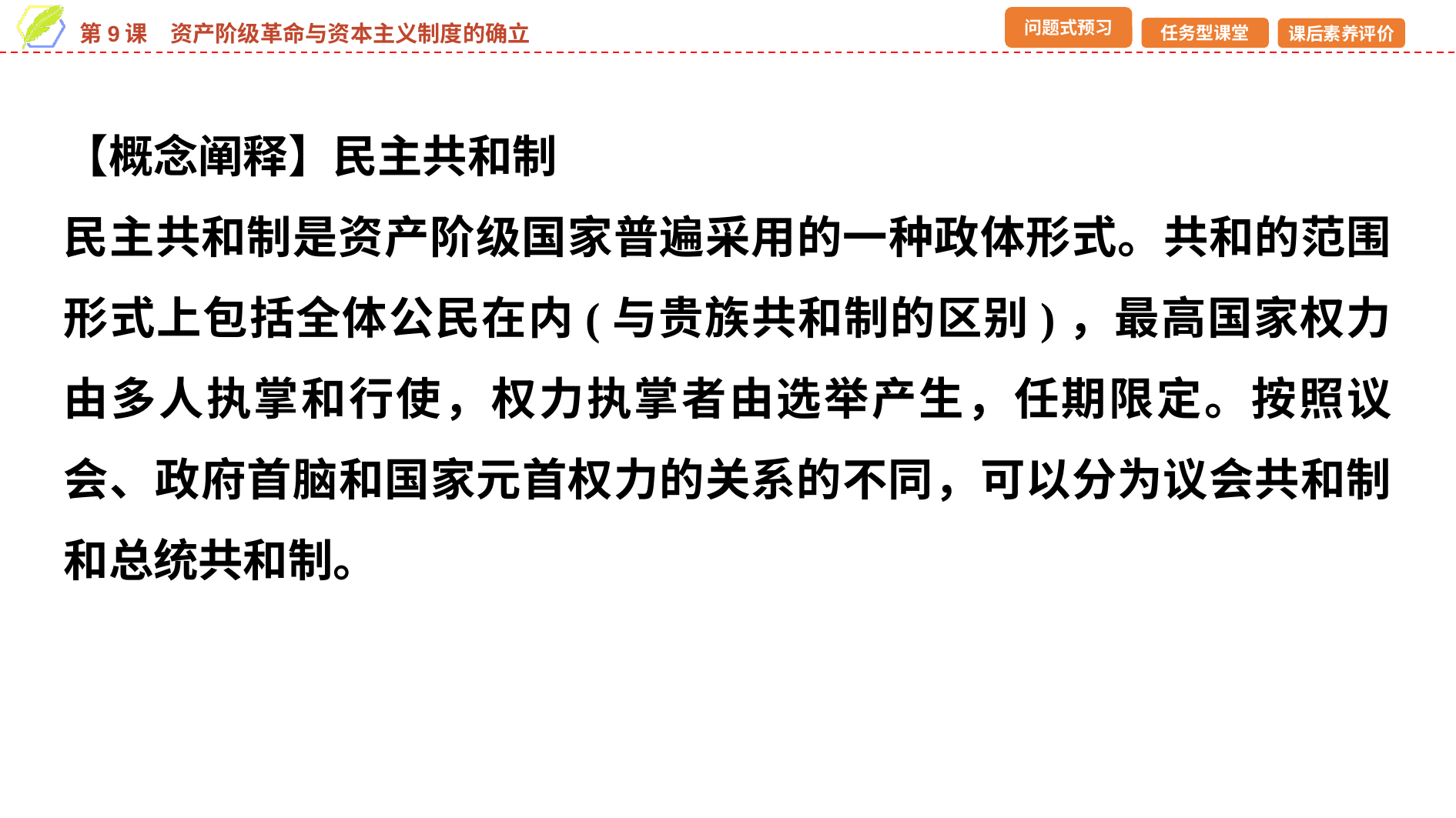

【概念阐释】民主共和制
民主共和制是资产阶级国家普遍采用的一种政体形式。共和的范围形式上包括全体公民在内(与贵族共和制的区别)，最高国家权力由多人执掌和行使，权力执掌者由选举产生，任期限定。按照议会、政府首脑和国家元首权力的关系的不同，可以分为议会共和制和总统共和制。